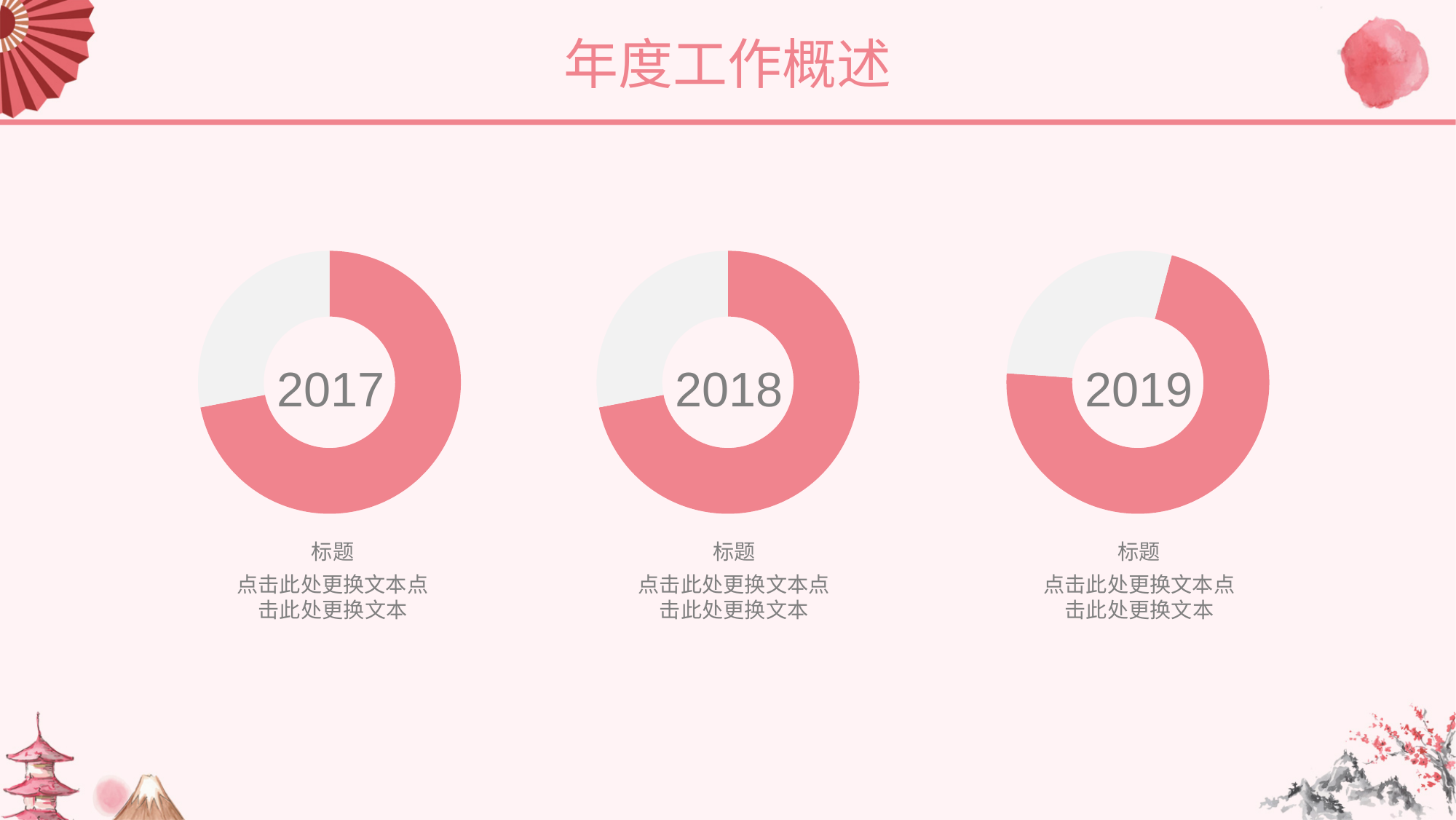

年度工作概述

### Chart

| Category | Sales |
|---|---|
| 1st Qtr | 8.200000000000001 |
| 2nd Qtr | 3.2 |

### Chart

| Category | Sales |
|---|---|
| 1st Qtr | 8.200000000000001 |
| 2nd Qtr | 3.2 |

### Chart

| Category | Sales |
|---|---|
| 1st Qtr | 8.200000000000001 |
| 2nd Qtr | 3.2 |
2017
2018
2019
标题
点击此处更换文本点击此处更换文本
标题
点击此处更换文本点击此处更换文本
标题
点击此处更换文本点击此处更换文本